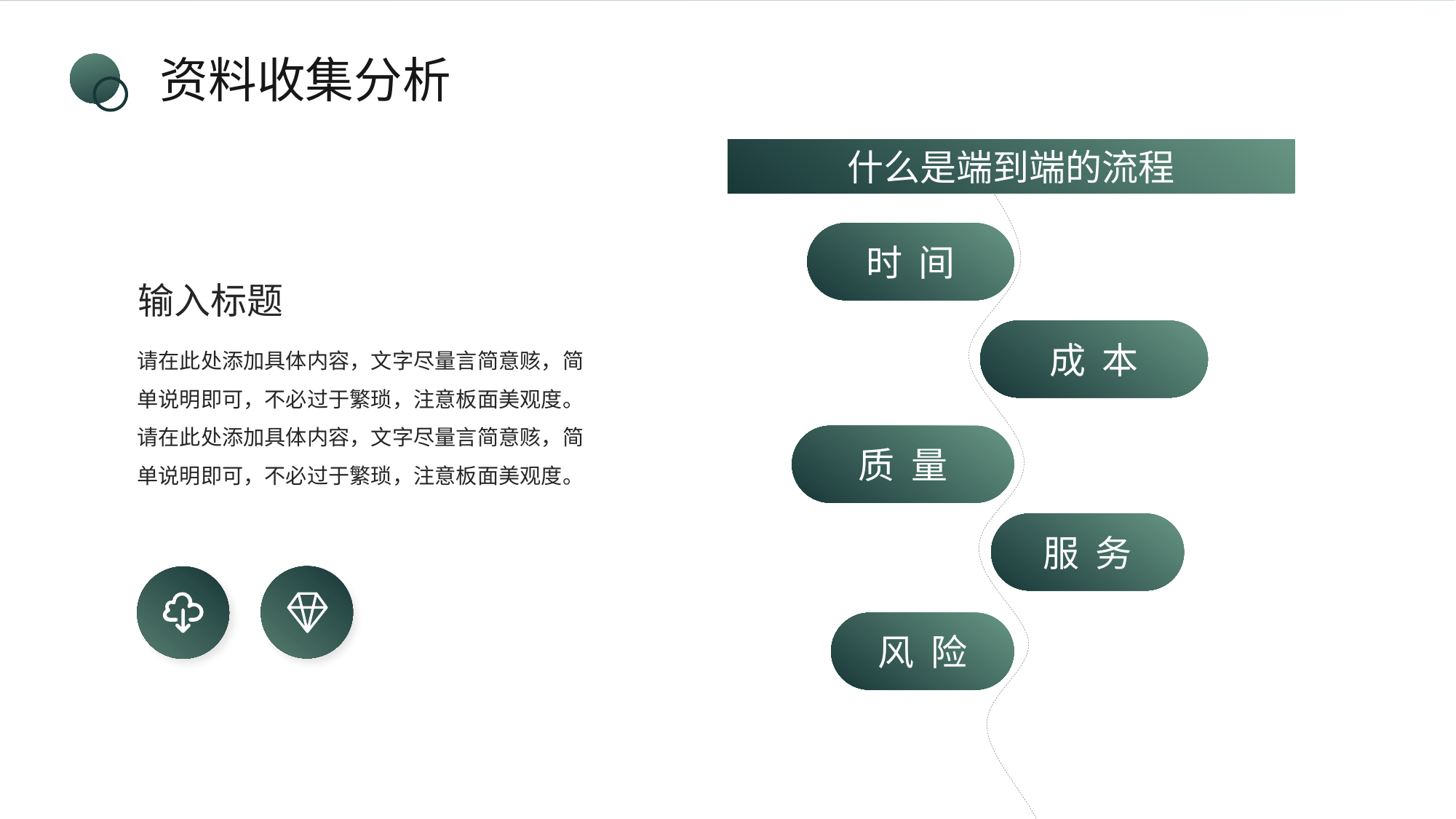

资料收集分析

什么是端到端的流程

时  间
成  本
质  量
服  务
风  险
输入标题
请在此处添加具体内容，文字尽量言简意赅，简单说明即可，不必过于繁琐，注意板面美观度。请在此处添加具体内容，文字尽量言简意赅，简单说明即可，不必过于繁琐，注意板面美观度。

PPT下载 http://www.1ppt.com/xiazai/